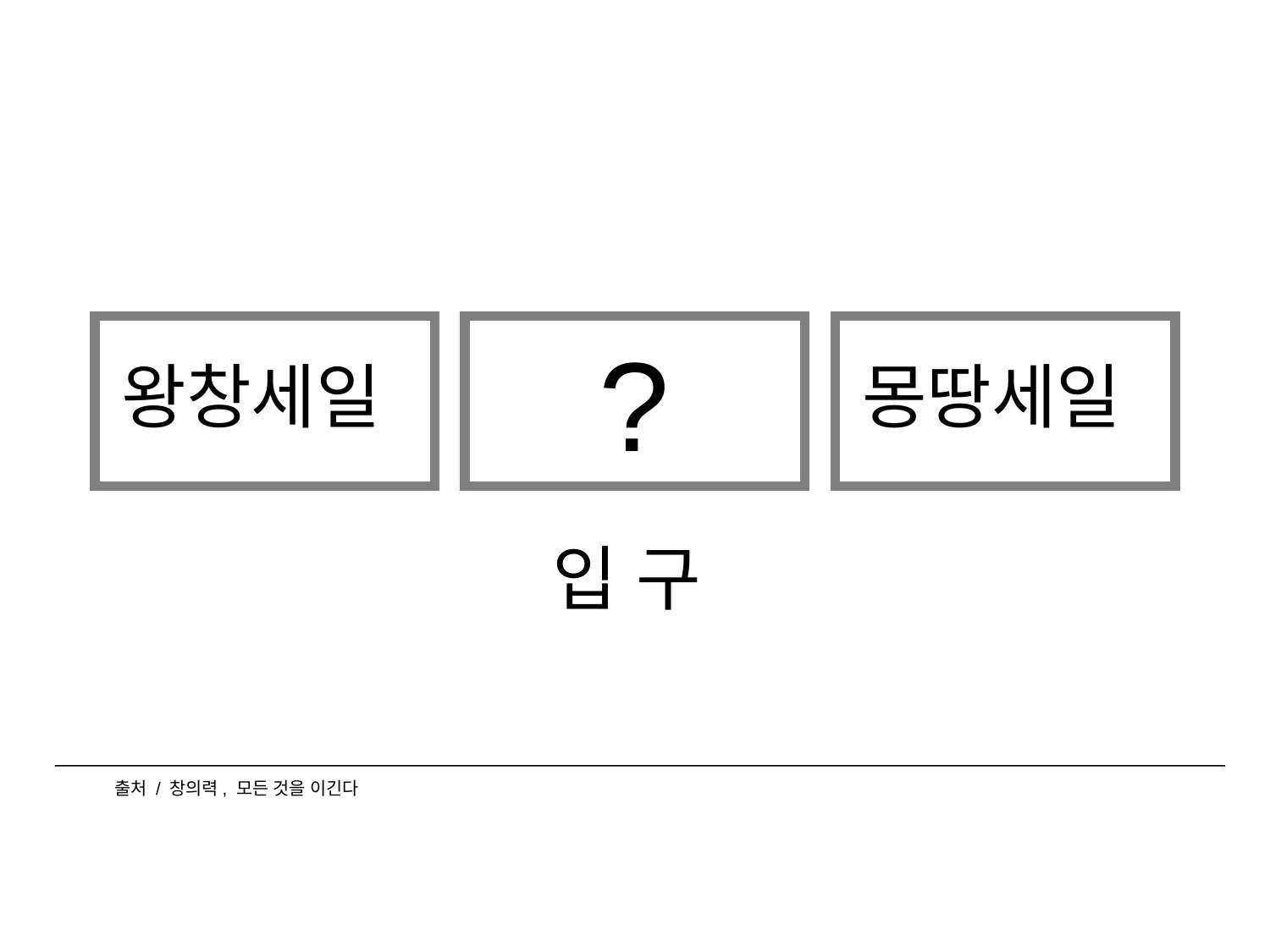

?
왕창세일
몽땅세일
입 구

출처 / 창의력, 모든 것을 이긴다